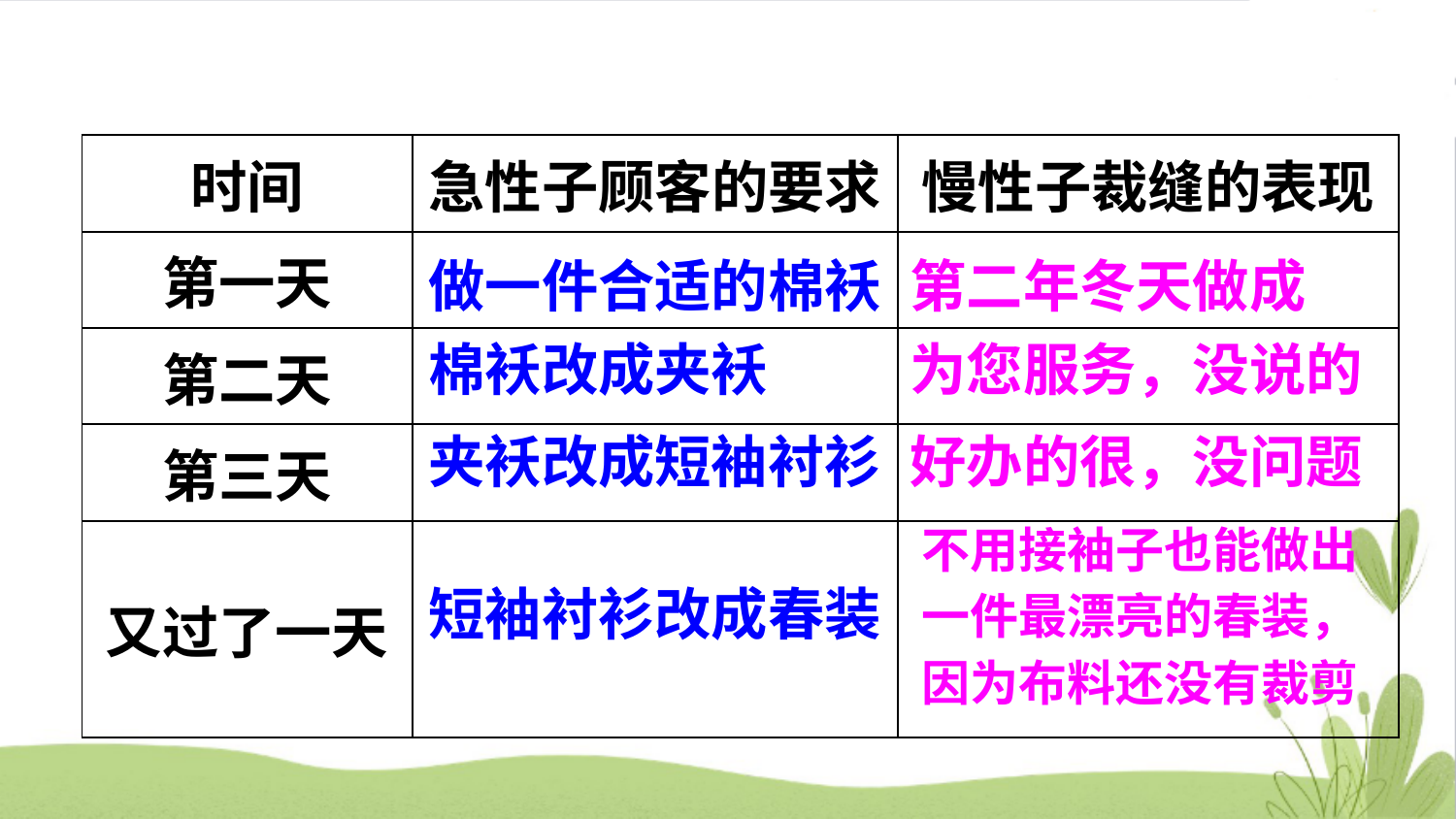

| 时间 | 急性子顾客的要求 | 慢性子裁缝的表现 |
| --- | --- | --- |
| 第一天 |  |  |
| 第二天 |  |  |
| 第三天 |  |  |
| 又过了一天 |  |  |
做一件合适的棉袄
第二年冬天做成
棉袄改成夹袄
为您服务，没说的
夹袄改成短袖衬衫
好办的很，没问题
不用接袖子也能做出一件最漂亮的春装，因为布料还没有裁剪
短袖衬衫改成春装